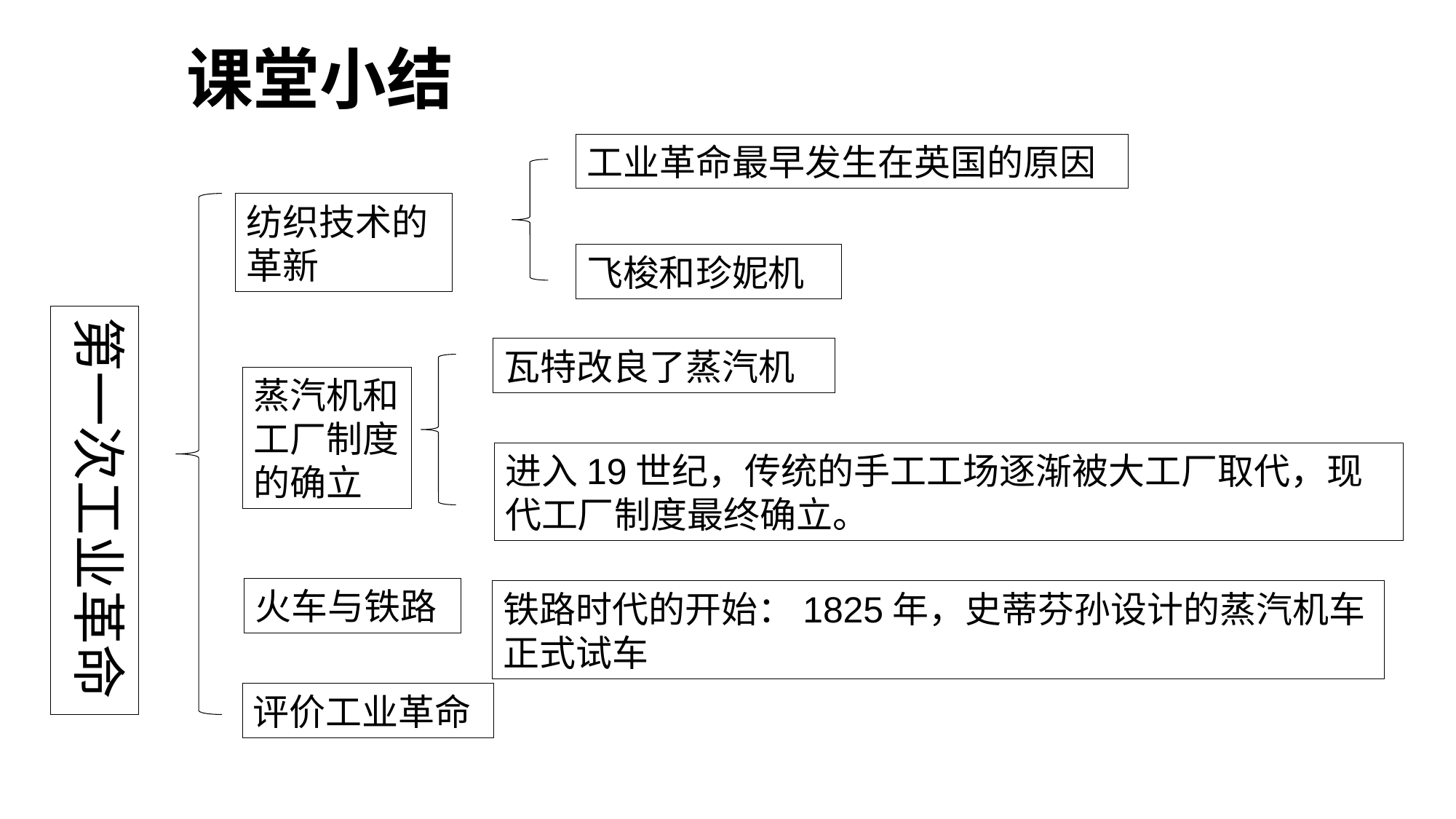

课堂小结
工业革命最早发生在英国的原因

纺织技术的革新
飞梭和珍妮机
第一次工业革命
瓦特改良了蒸汽机

蒸汽机和工厂制度的确立
进入19世纪，传统的手工工场逐渐被大工厂取代，现代工厂制度最终确立。
火车与铁路
铁路时代的开始：1825年，史蒂芬孙设计的蒸汽机车正式试车
评价工业革命